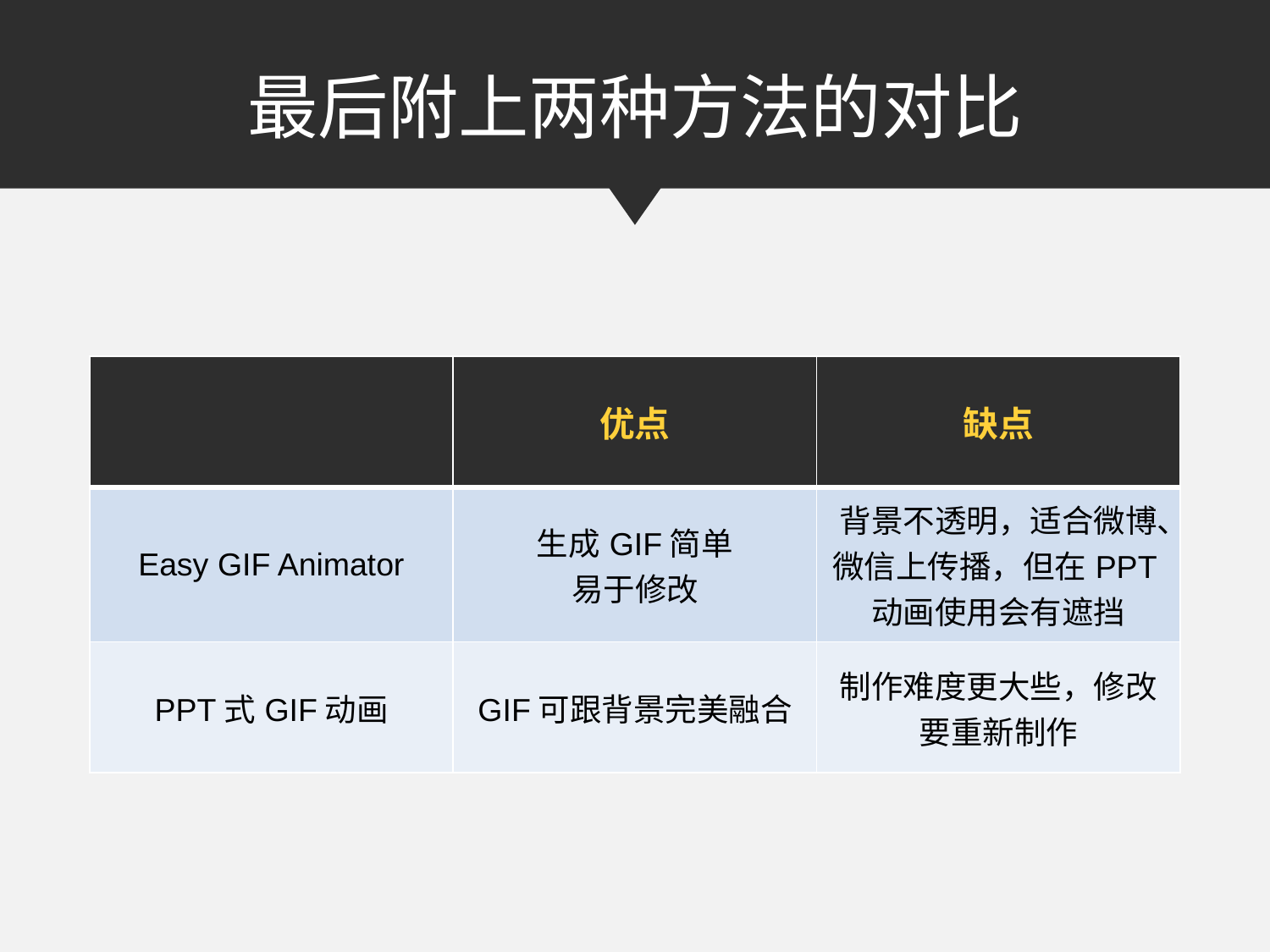

最后附上两种方法的对比

|  | 优点 | 缺点 |
| --- | --- | --- |
| Easy GIF Animator | 生成GIF简单 易于修改 | 背景不透明，适合微博、微信上传播，但在PPT动画使用会有遮挡 |
| PPT式GIF动画 | GIF可跟背景完美融合 | 制作难度更大些，修改要重新制作 |